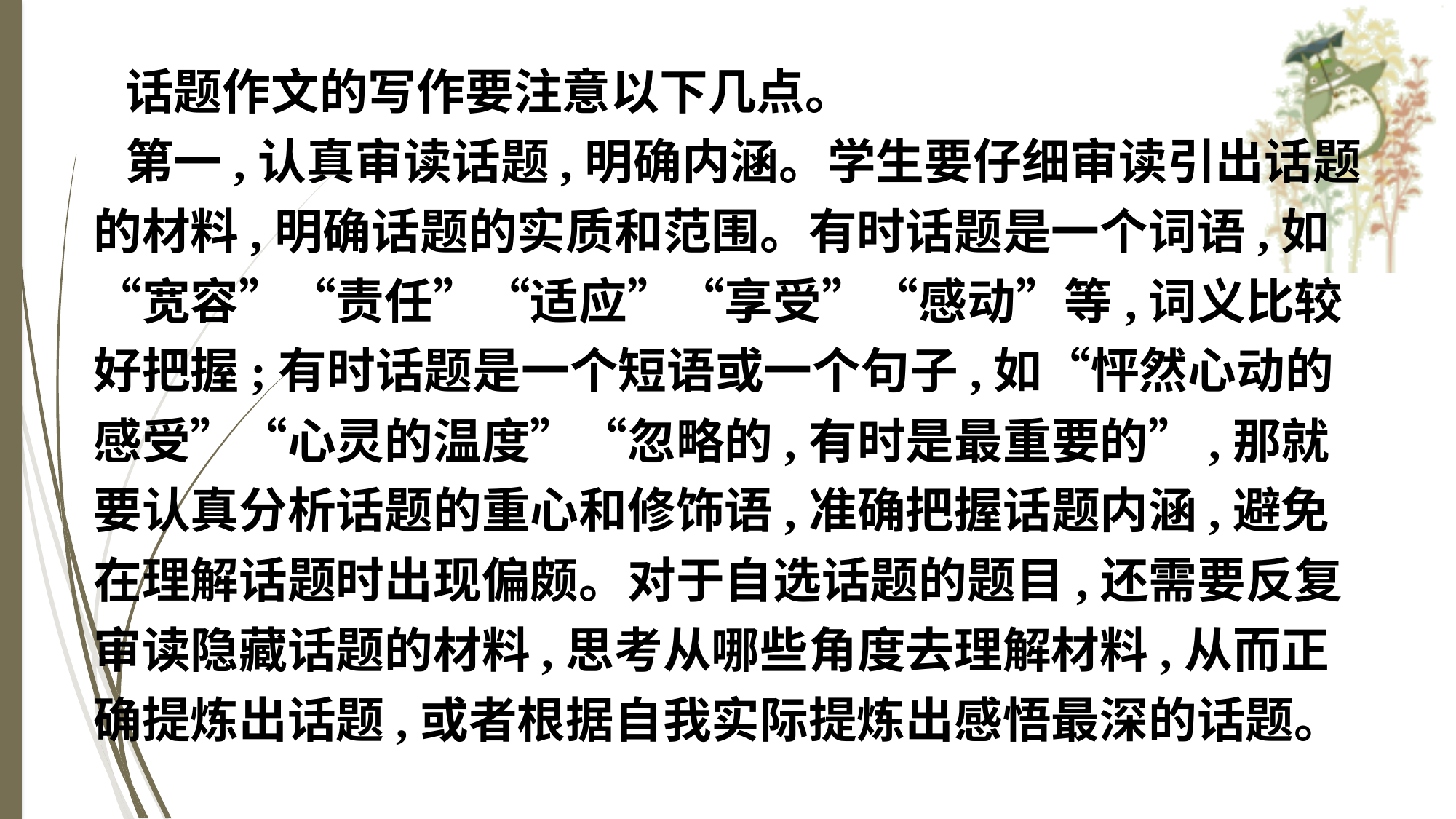

话题作文的写作要注意以下几点。
第一,认真审读话题,明确内涵。学生要仔细审读引出话题的材料,明确话题的实质和范围。有时话题是一个词语,如“宽容”“责任”“适应”“享受”“感动”等,词义比较好把握;有时话题是一个短语或一个句子,如“怦然心动的感受”“心灵的温度”“忽略的,有时是最重要的”,那就要认真分析话题的重心和修饰语,准确把握话题内涵,避免在理解话题时出现偏颇。对于自选话题的题目,还需要反复审读隐藏话题的材料,思考从哪些角度去理解材料,从而正确提炼出话题,或者根据自我实际提炼出感悟最深的话题。